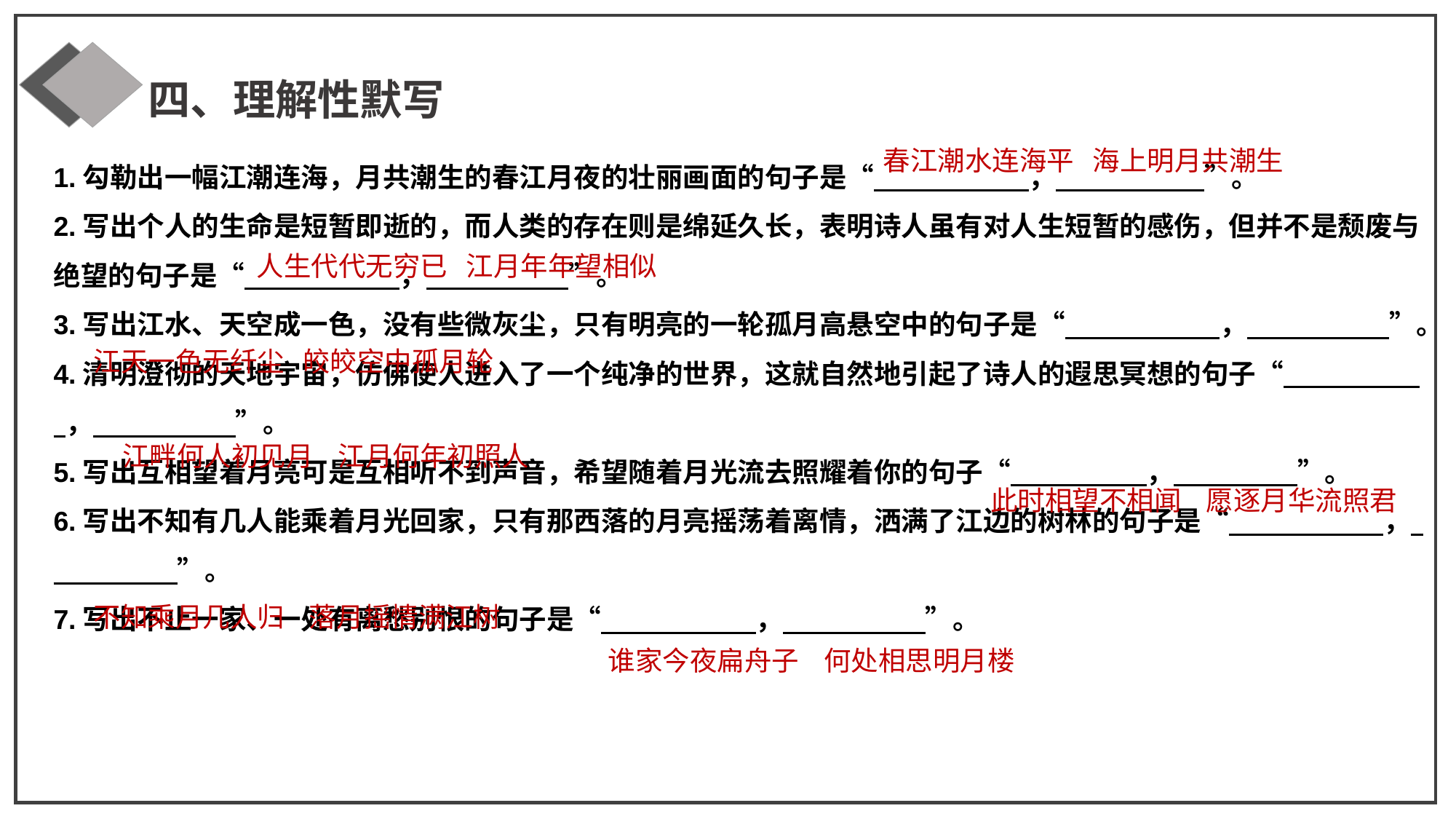

四、理解性默写
春江潮水连海平   海上明月共潮生
1.勾勒出一幅江潮连海，月共潮生的春江月夜的壮丽画面的句子是“                         ，                        ”。
2.写出个人的生命是短暂即逝的，而人类的存在则是绵延久长，表明诗人虽有对人生短暂的感伤，但并不是颓废与绝望的句子是“                         ，                       ”。
3.写出江水、天空成一色，没有些微灰尘，只有明亮的一轮孤月高悬空中的句子是“                         ，                       ”。
4.清明澄彻的天地宇宙，仿佛使人进入了一个纯净的世界，这就自然地引起了诗人的遐思冥想的句子“                         ，                       ”。
5.写出互相望着月亮可是互相听不到声音，希望随着月光流去照耀着你的句子“                      ，                    ”。
6.写出不知有几人能乘着月光回家，只有那西落的月亮摇荡着离情，洒满了江边的树林的句子是“                         ，                       ”。
7.写出不止一家、一处有离愁别恨的句子是“                         ，                       ”。
人生代代无穷已   江月年年望相似
江天一色无纤尘   皎皎空中孤月轮
江畔何人初见月    江月何年初照人
此时相望不相闻    愿逐月华流照君
不知乘月几人归    落月摇情满江树
谁家今夜扁舟子    何处相思明月楼